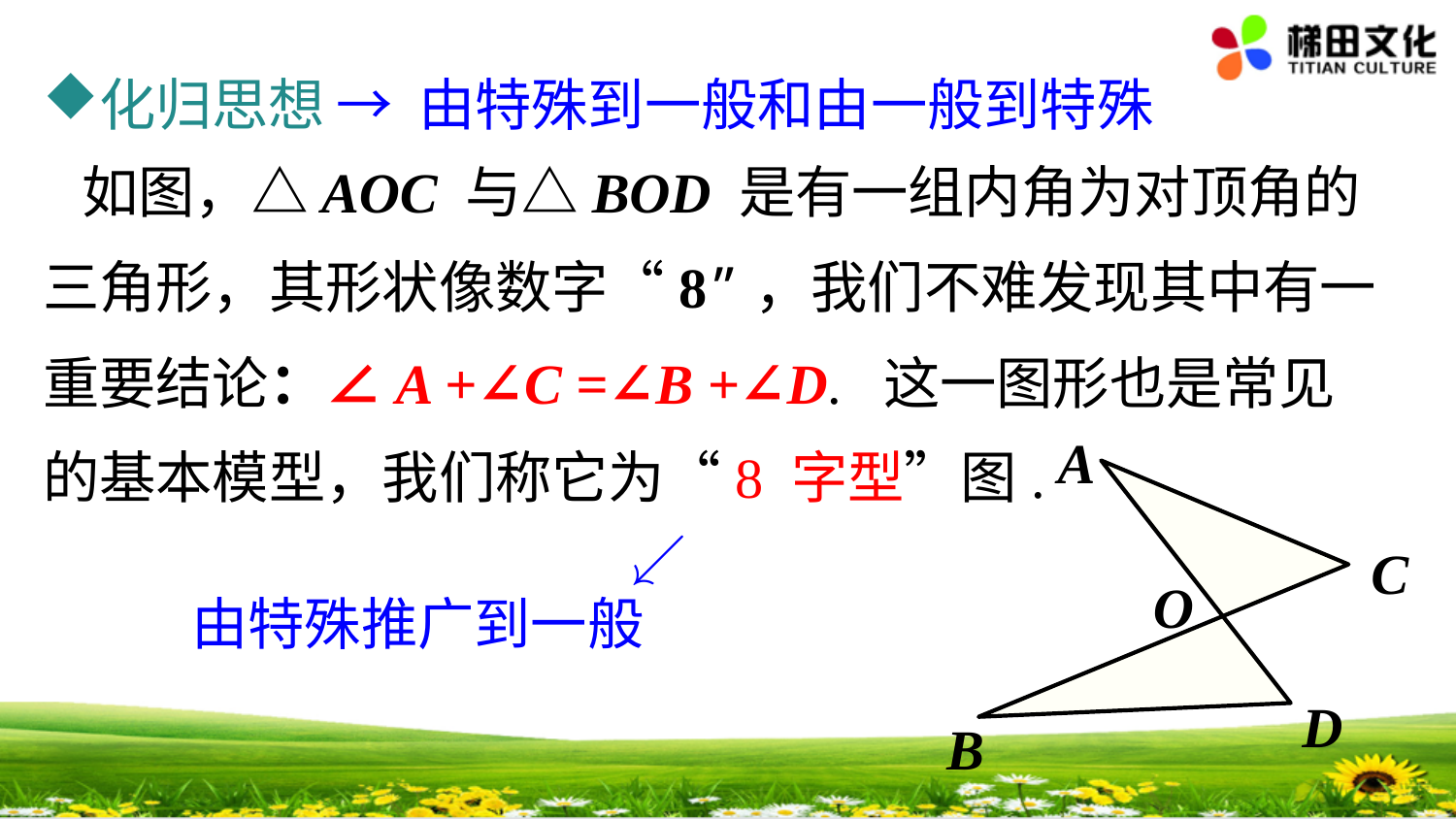

化归思想
→ 由特殊到一般和由一般到特殊
  如图，△AOC 与△BOD 是有一组内角为对顶角的三角形，其形状像数字“8”，我们不难发现其中有一重要结论：∠A +∠C =∠B +∠D.  这一图形也是常见的基本模型，我们称它为“8 字型”图.
A

C
O
D
B
↙
由特殊推广到一般